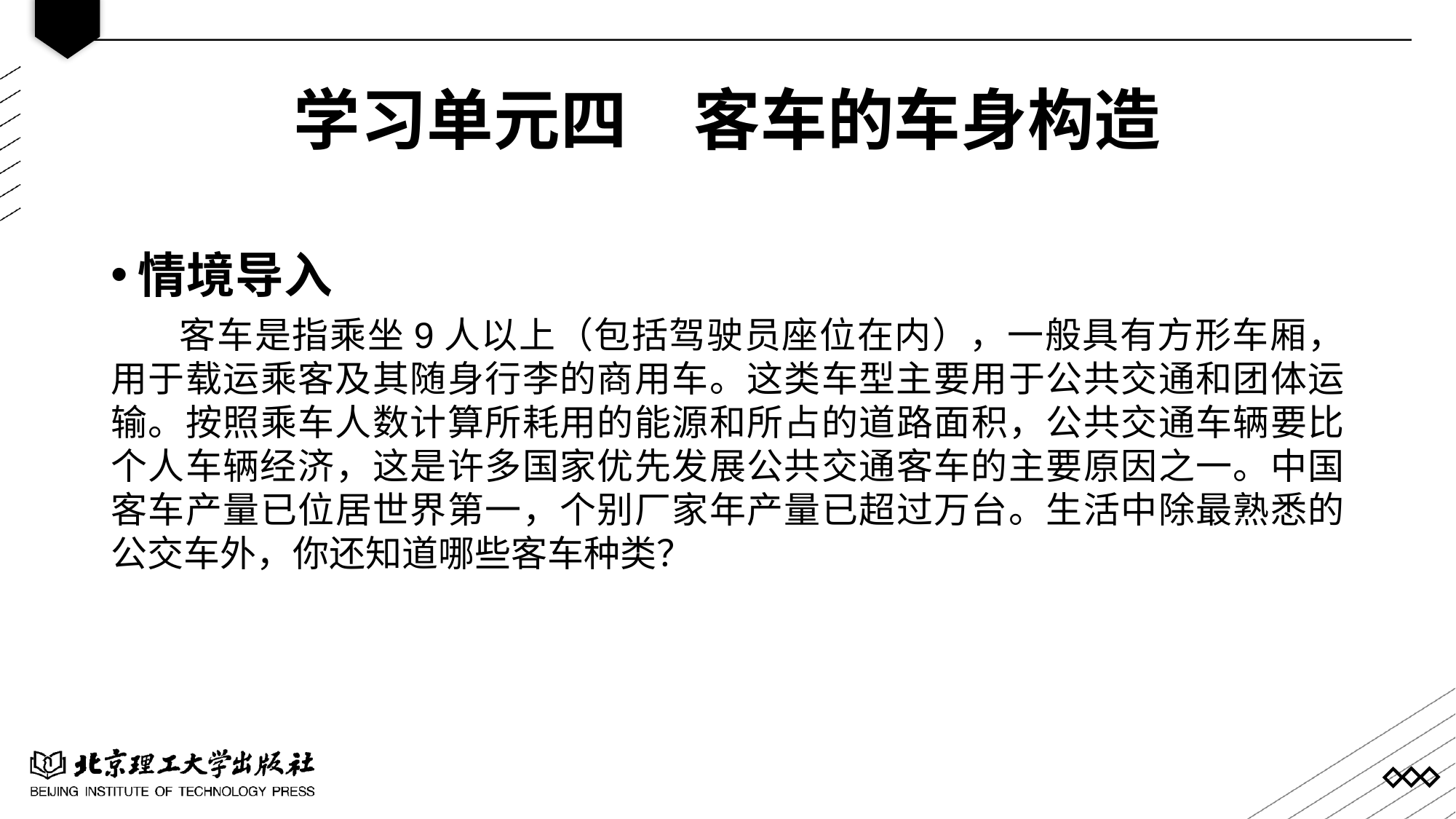

学习单元四　客车的车身构造
情境导入
客车是指乘坐9人以上（包括驾驶员座位在内），一般具有方形车厢，用于载运乘客及其随身行李的商用车。这类车型主要用于公共交通和团体运输。按照乘车人数计算所耗用的能源和所占的道路面积，公共交通车辆要比个人车辆经济，这是许多国家优先发展公共交通客车的主要原因之一。中国客车产量已位居世界第一，个别厂家年产量已超过万台。生活中除最熟悉的公交车外，你还知道哪些客车种类？